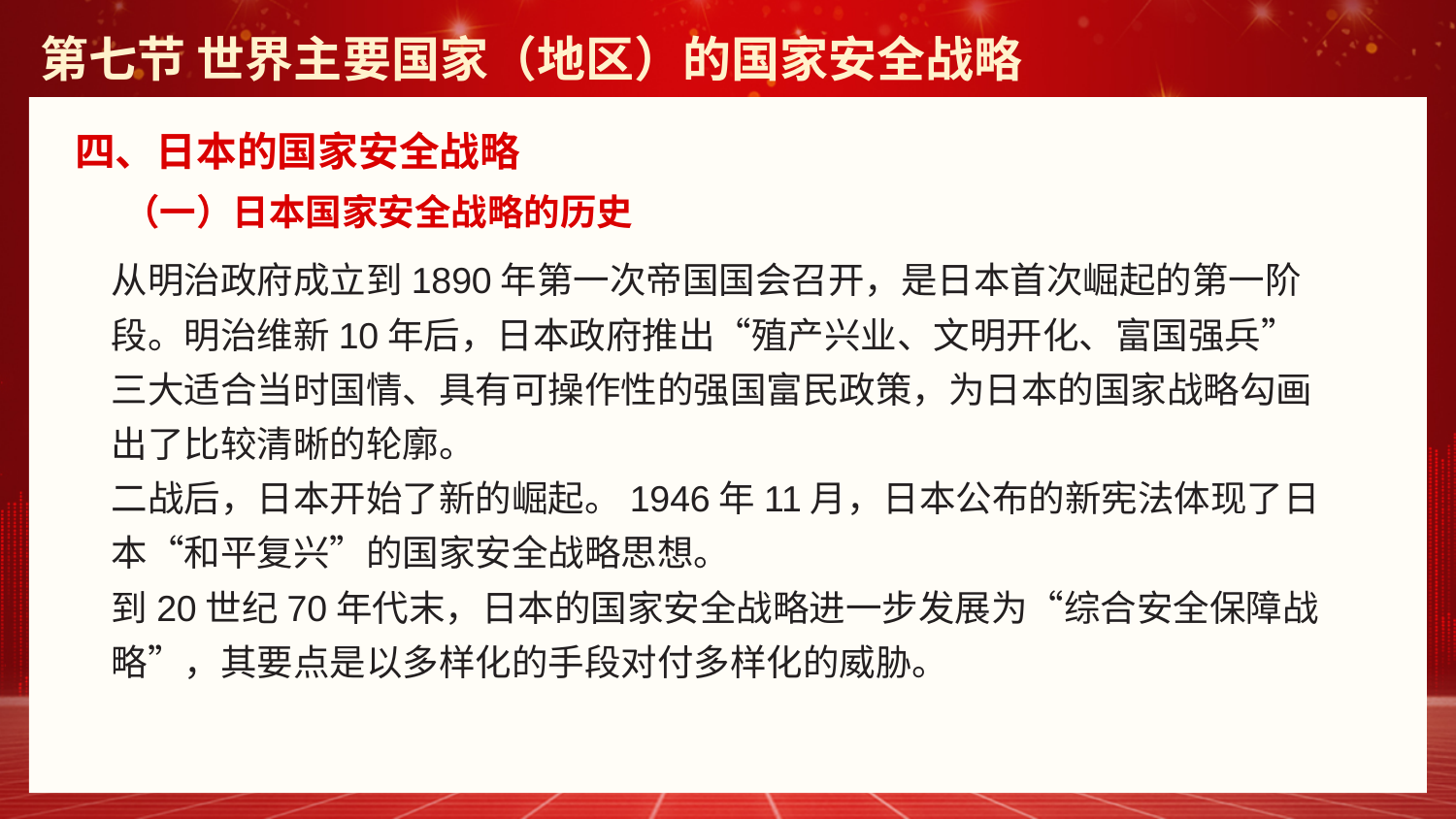

第七节 世界主要国家（地区）的国家安全战略
四、日本的国家安全战略
（一）日本国家安全战略的历史
从明治政府成立到1890年第一次帝国国会召开，是日本首次崛起的第一阶段。明治维新10年后，日本政府推出“殖产兴业、文明开化、富国强兵”三大适合当时国情、具有可操作性的强国富民政策，为日本的国家战略勾画出了比较清晰的轮廓。
二战后，日本开始了新的崛起。1946年11月，日本公布的新宪法体现了日本“和平复兴”的国家安全战略思想。
到20世纪70年代末，日本的国家安全战略进一步发展为“综合安全保障战略”，其要点是以多样化的手段对付多样化的威胁。